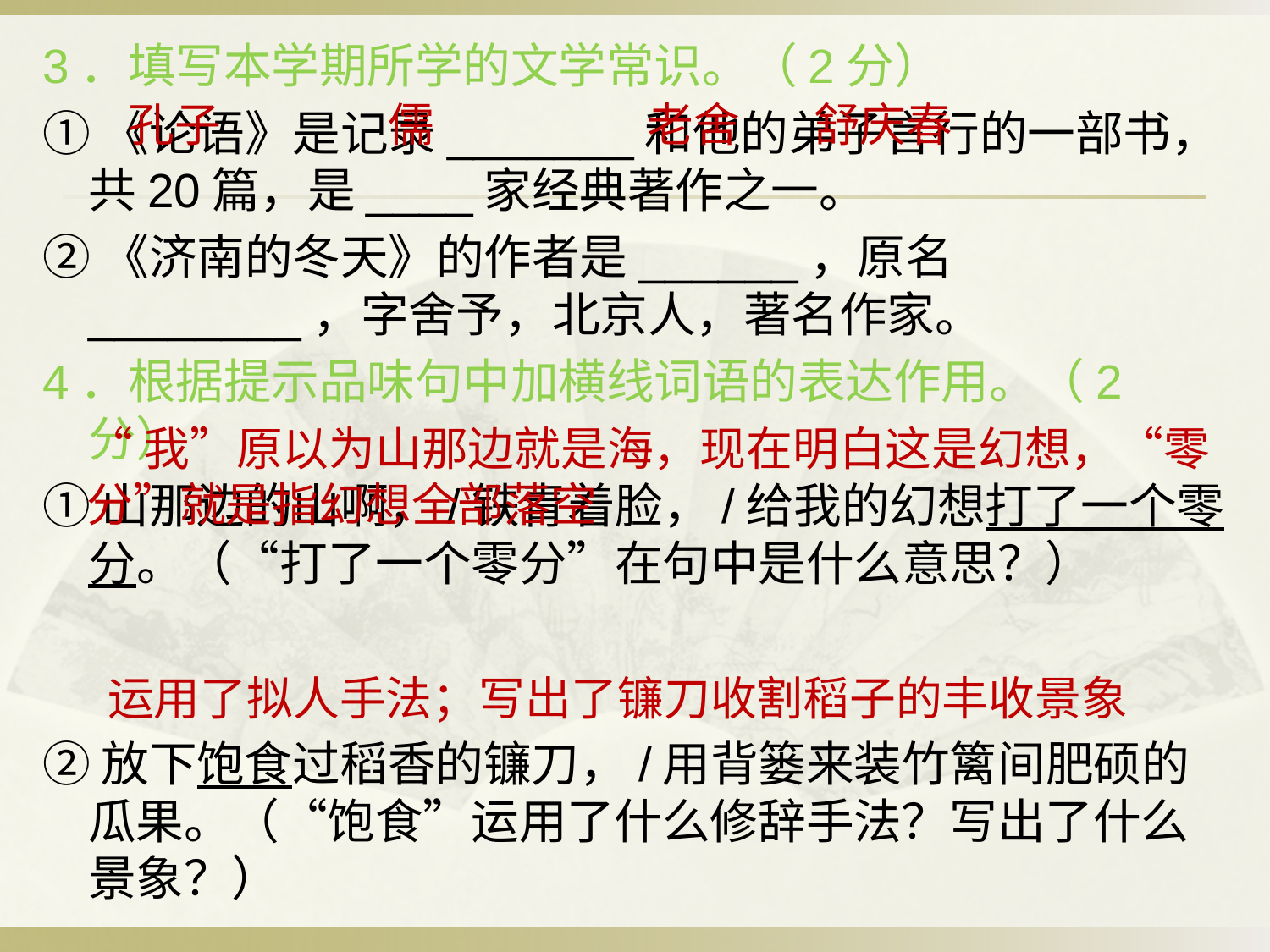

3．填写本学期所学的文学常识。（2分）
①《论语》是记录_______和他的弟子言行的一部书，共20篇，是____家经典著作之一。
②《济南的冬天》的作者是______，原名________，字舍予，北京人，著名作家。
4．根据提示品味句中加横线词语的表达作用。（2分）
①山那边的山啊，/铁青着脸，/给我的幻想打了一个零分。（“打了一个零分”在句中是什么意思？）

②放下饱食过稻香的镰刀，/用背篓来装竹篱间肥硕的瓜果。（“饱食”运用了什么修辞手法？写出了什么景象？）

				   孔子 							      儒  										        老舍 		 舒庆春

		“我”原以为山那边就是海，现在明白这是幻想，“零分”就是指幻想全部落空

			 运用了拟人手法；写出了镰刀收割稻子的丰收景象